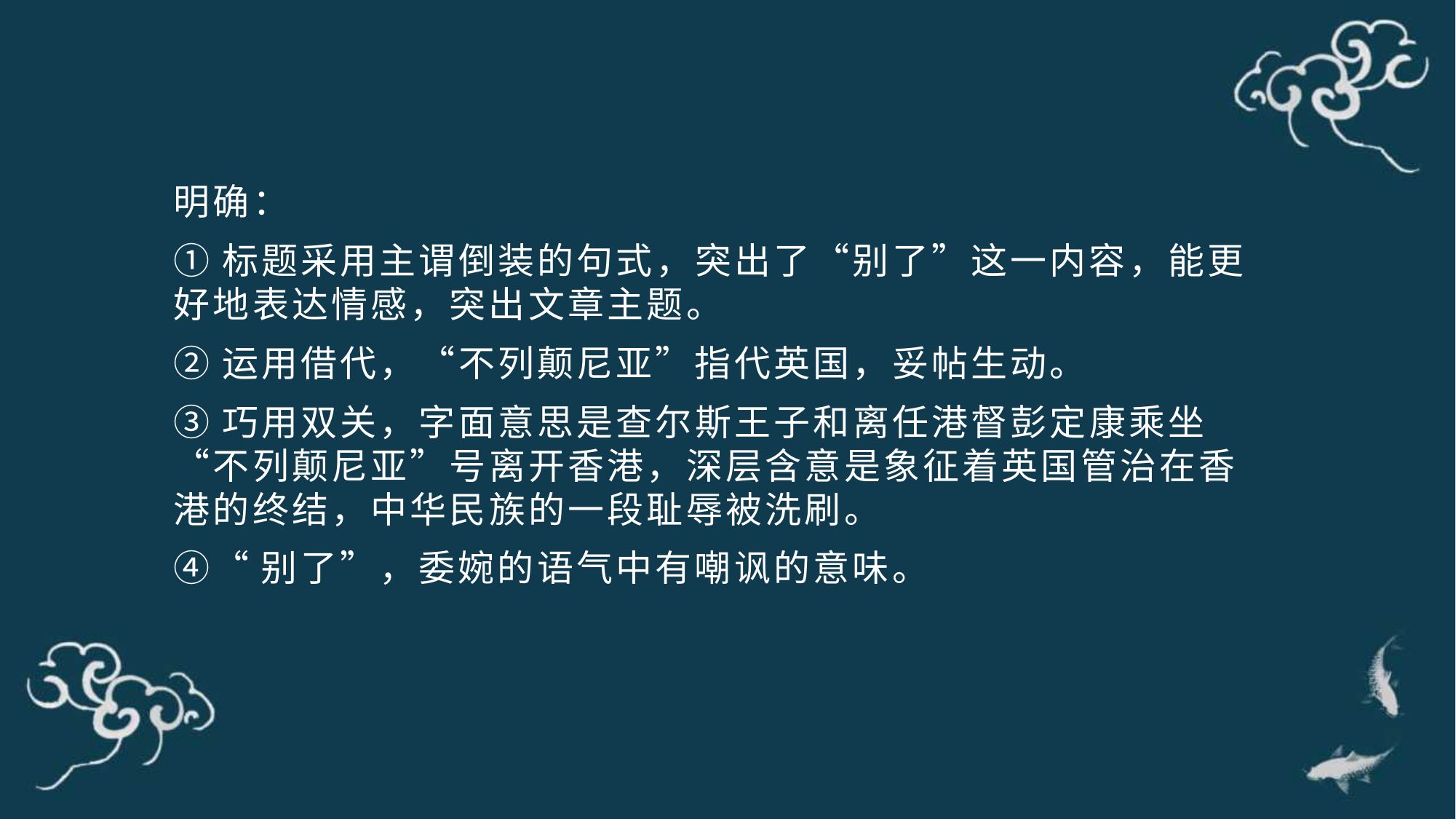

明确：
①标题采用主谓倒装的句式，突出了“别了”这一内容，能更好地表达情感，突出文章主题。
②运用借代，“不列颠尼亚”指代英国，妥帖生动。
③巧用双关，字面意思是查尔斯王子和离任港督彭定康乘坐“不列颠尼亚”号离开香港，深层含意是象征着英国管治在香港的终结，中华民族的一段耻辱被洗刷。
④“别了”，委婉的语气中有嘲讽的意味。